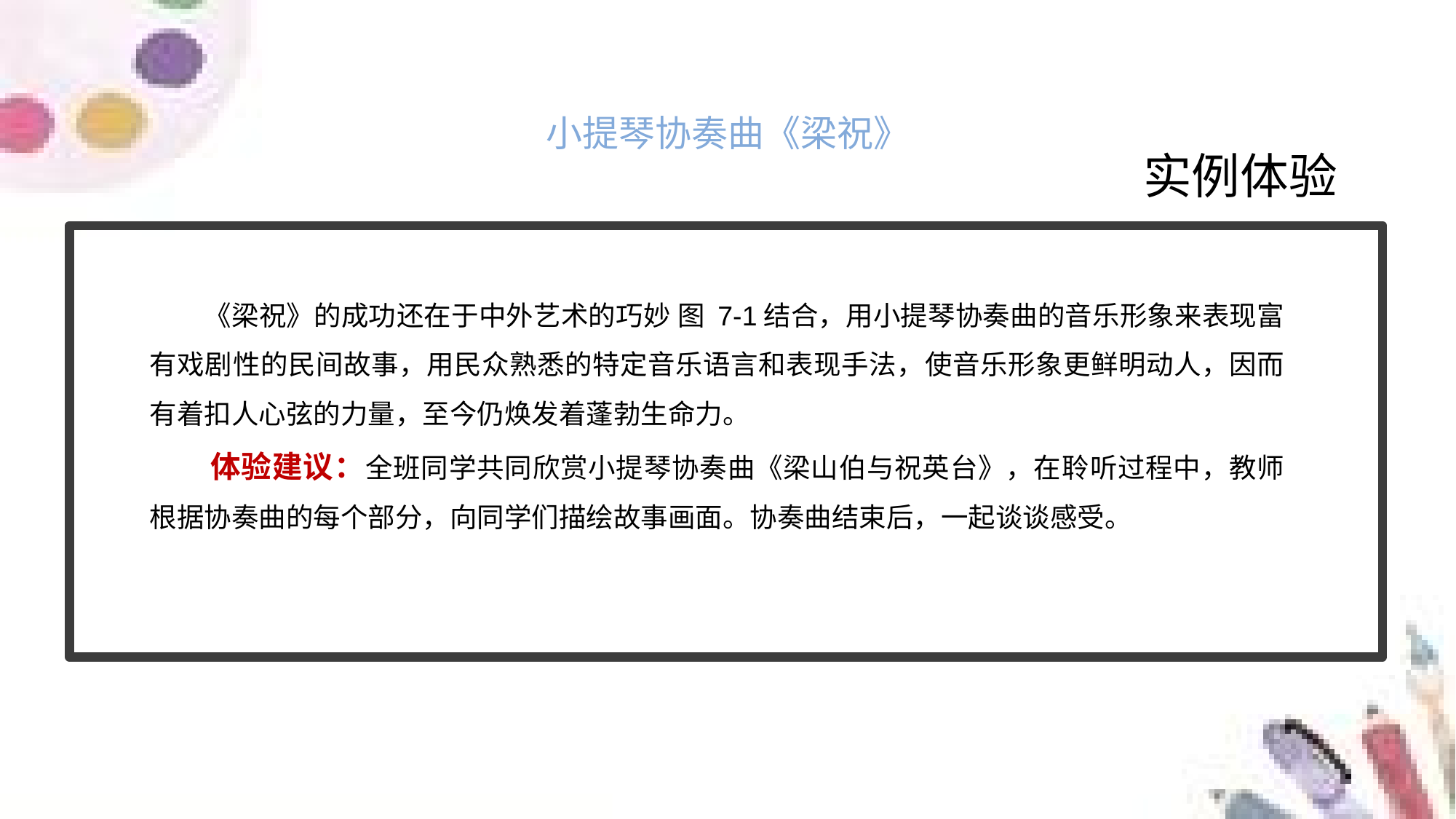

小提琴协奏曲《梁祝》
实例体验

《梁祝》的成功还在于中外艺术的巧妙 图 7-1结合，用小提琴协奏曲的音乐形象来表现富有戏剧性的民间故事，用民众熟悉的特定音乐语言和表现手法，使音乐形象更鲜明动人，因而有着扣人心弦的力量，至今仍焕发着蓬勃生命力。
体验建议：全班同学共同欣赏小提琴协奏曲《梁山伯与祝英台》，在聆听过程中，教师根据协奏曲的每个部分，向同学们描绘故事画面。协奏曲结束后，一起谈谈感受。